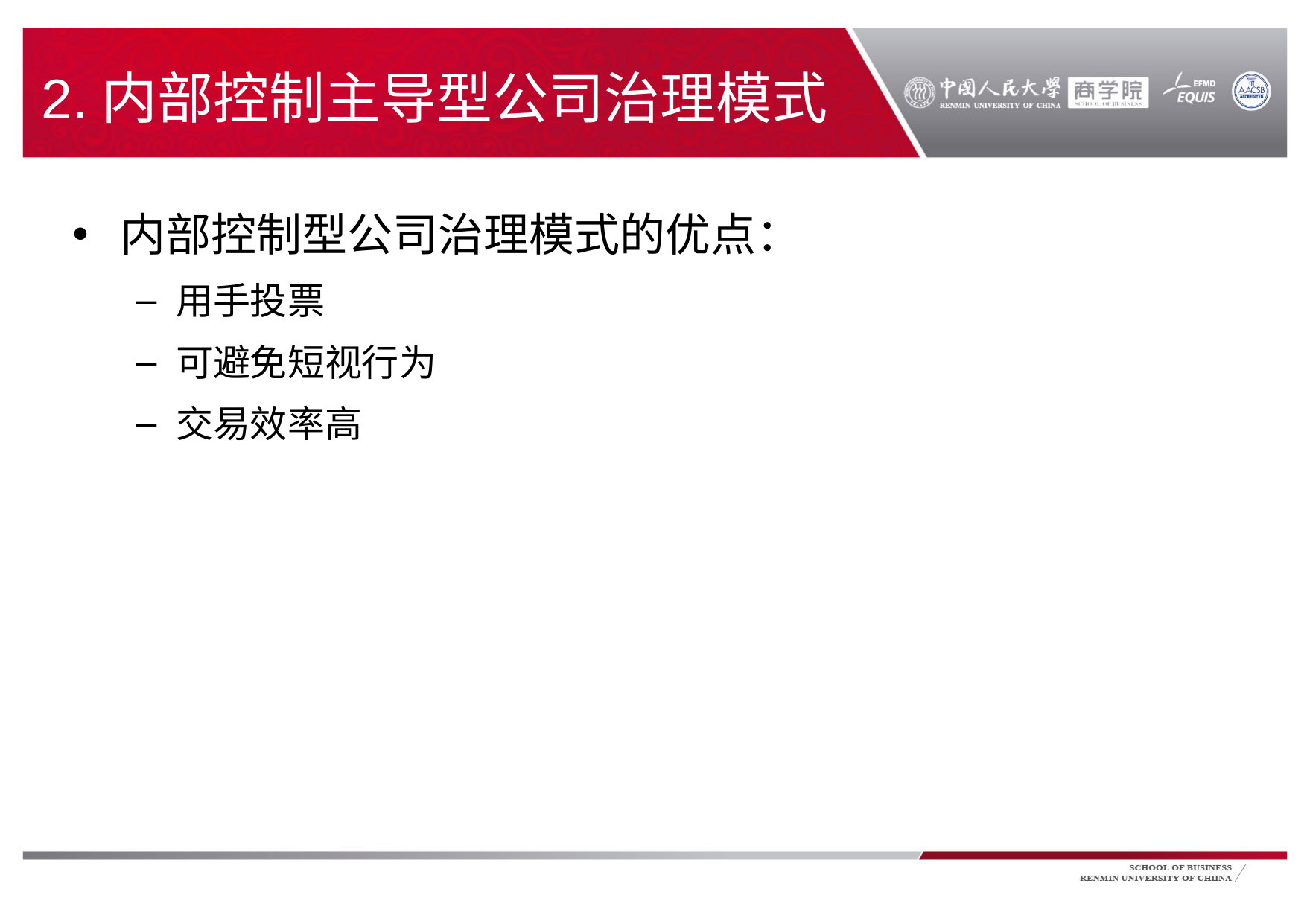

# 2.内部控制主导型公司治理模式
内部控制型公司治理模式的优点：
用手投票
可避免短视行为
交易效率高